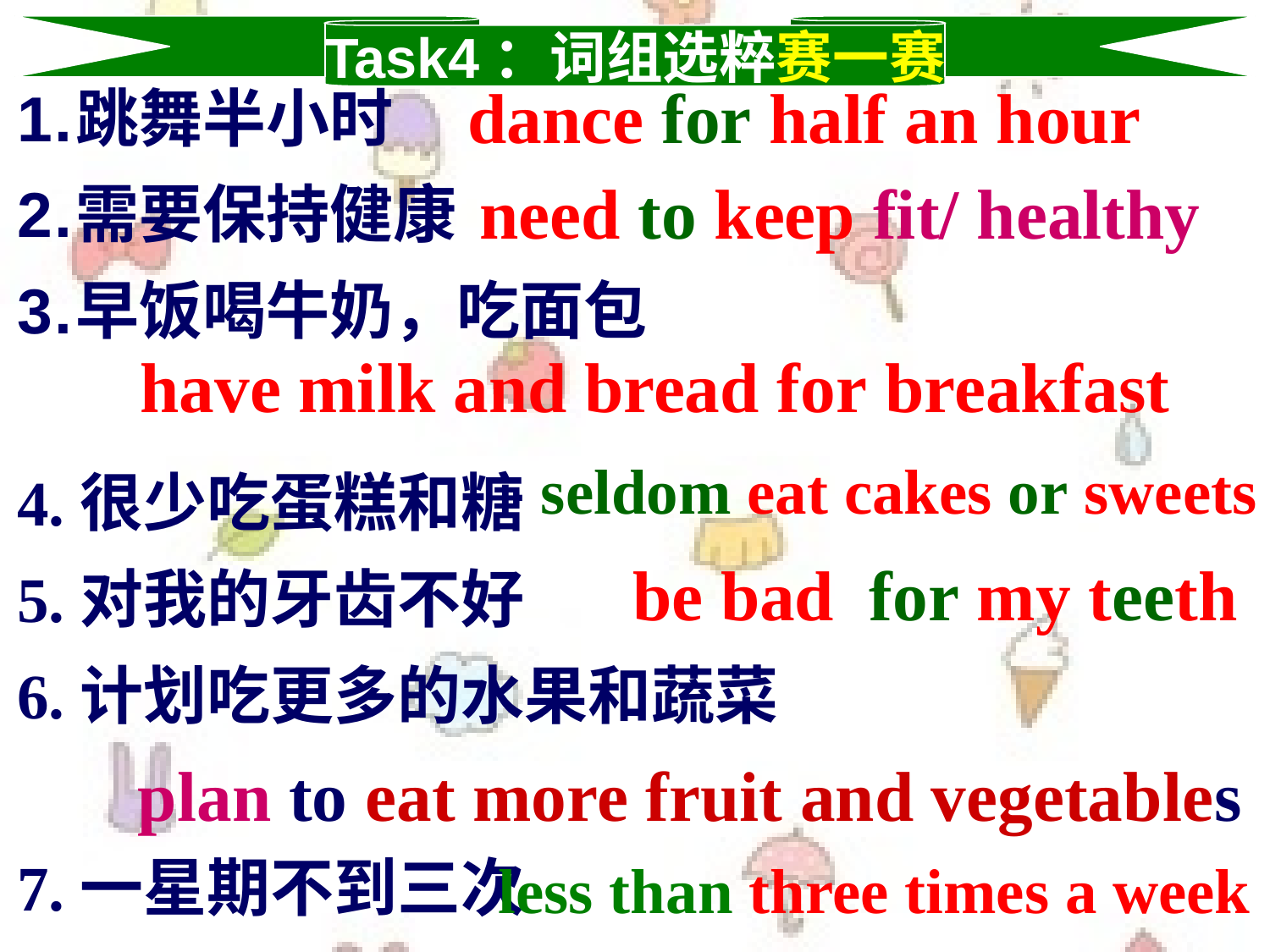

Task4：词组选粹赛一赛
dance for half an hour
跳舞半小时
需要保持健康
早饭喝牛奶，吃面包

4.很少吃蛋糕和糖
5.对我的牙齿不好
6.计划吃更多的水果和蔬菜

7.一星期不到三次
need to keep fit/ healthy
have milk and bread for breakfast
seldom eat cakes or sweets
be bad  for my teeth
plan to eat more fruit and vegetables
less than three times a week